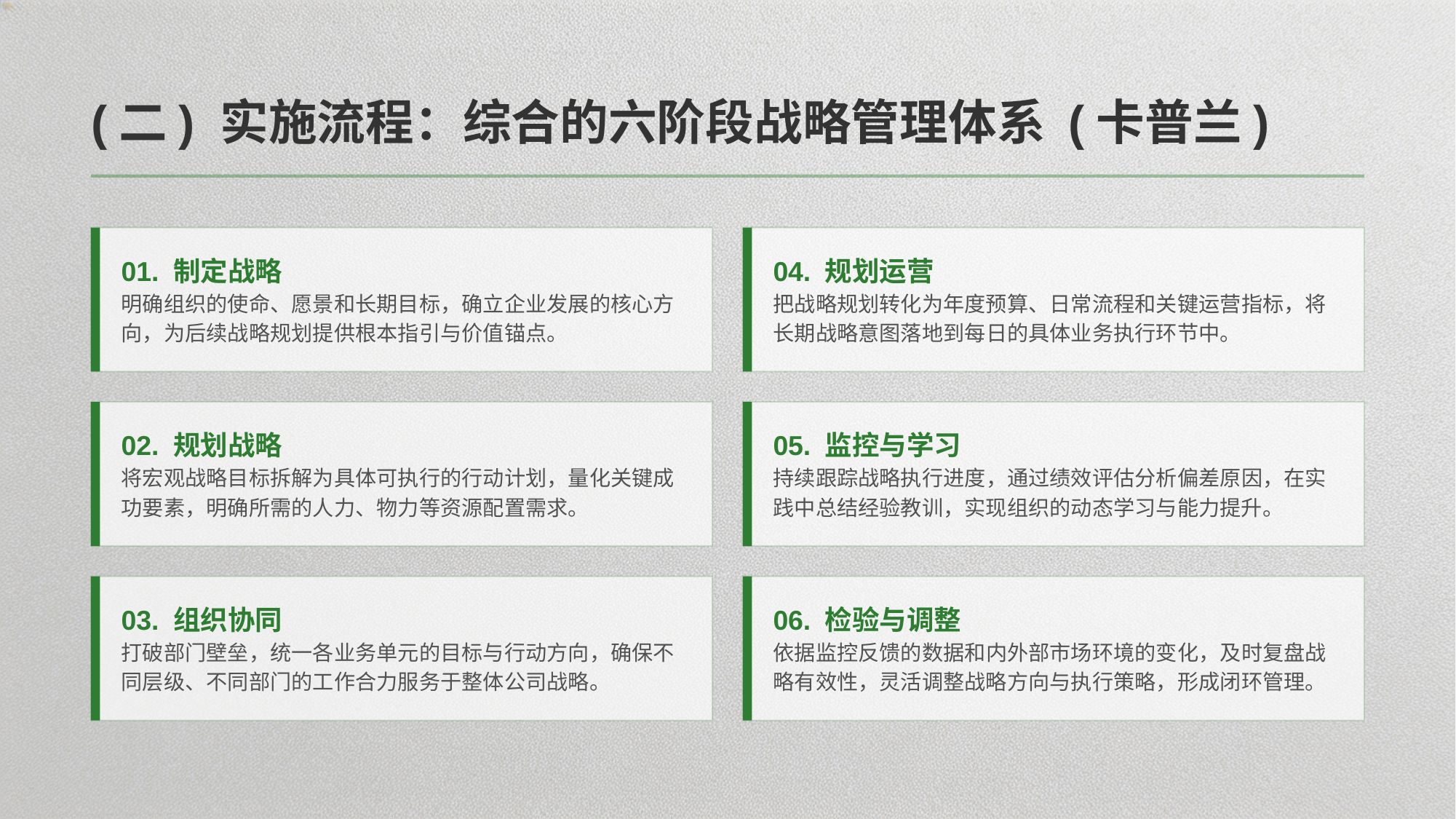

(二) 实施流程：综合的六阶段战略管理体系 (卡普兰)

01. 制定战略
明确组织的使命、愿景和长期目标，确立企业发展的核心方向，为后续战略规划提供根本指引与价值锚点。
04. 规划运营
把战略规划转化为年度预算、日常流程和关键运营指标，将长期战略意图落地到每日的具体业务执行环节中。

02. 规划战略
将宏观战略目标拆解为具体可执行的行动计划，量化关键成功要素，明确所需的人力、物力等资源配置需求。
05. 监控与学习
持续跟踪战略执行进度，通过绩效评估分析偏差原因，在实践中总结经验教训，实现组织的动态学习与能力提升。

03. 组织协同
打破部门壁垒，统一各业务单元的目标与行动方向，确保不同层级、不同部门的工作合力服务于整体公司战略。
06. 检验与调整
依据监控反馈的数据和内外部市场环境的变化，及时复盘战略有效性，灵活调整战略方向与执行策略，形成闭环管理。